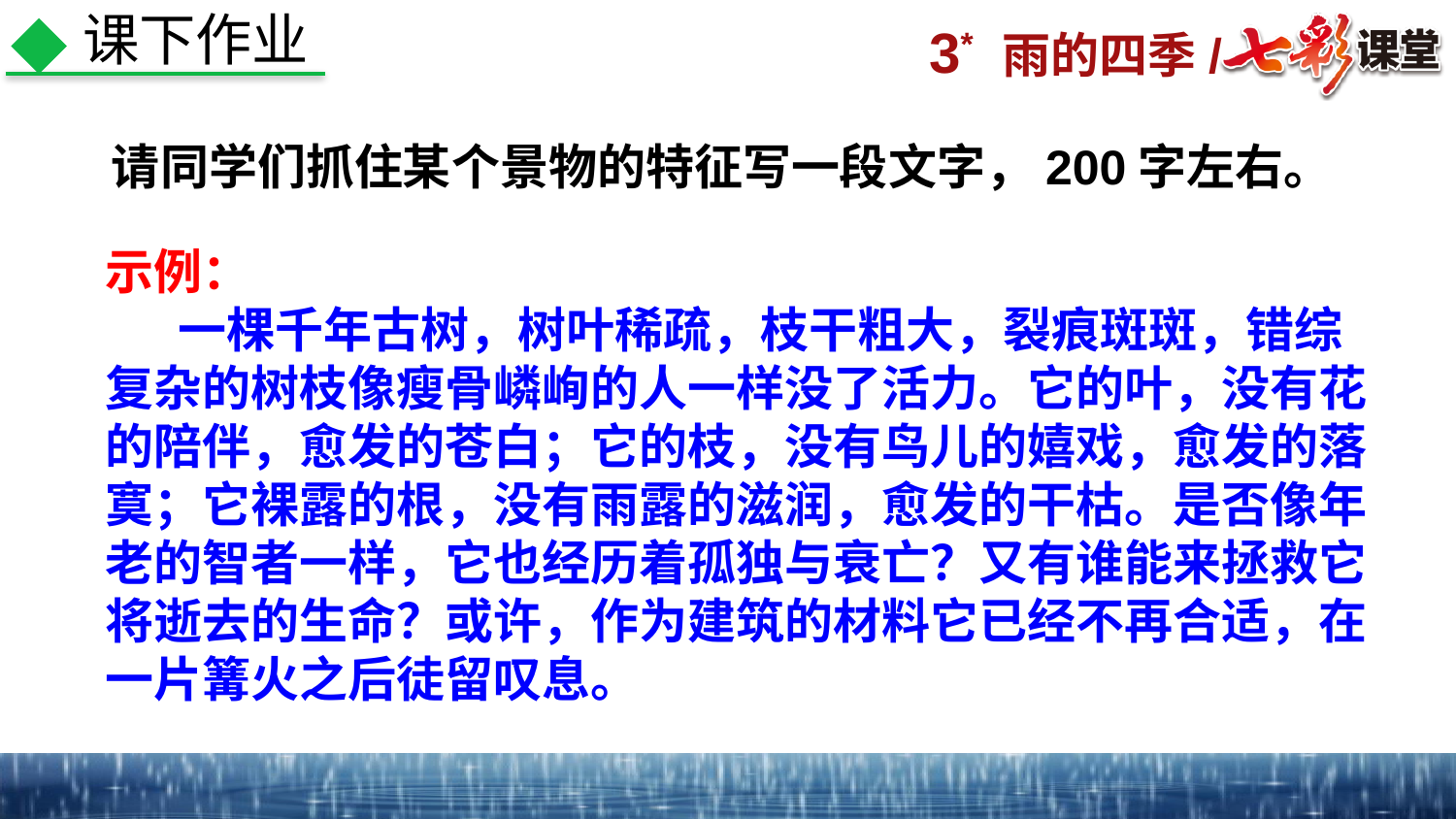

课下作业

请同学们抓住某个景物的特征写一段文字，200字左右。
示例：
一棵千年古树，树叶稀疏，枝干粗大，裂痕斑斑，错综复杂的树枝像瘦骨嶙峋的人一样没了活力。它的叶，没有花的陪伴，愈发的苍白；它的枝，没有鸟儿的嬉戏，愈发的落寞；它裸露的根，没有雨露的滋润，愈发的干枯。是否像年老的智者一样，它也经历着孤独与衰亡？又有谁能来拯救它将逝去的生命？或许，作为建筑的材料它已经不再合适，在一片篝火之后徒留叹息。